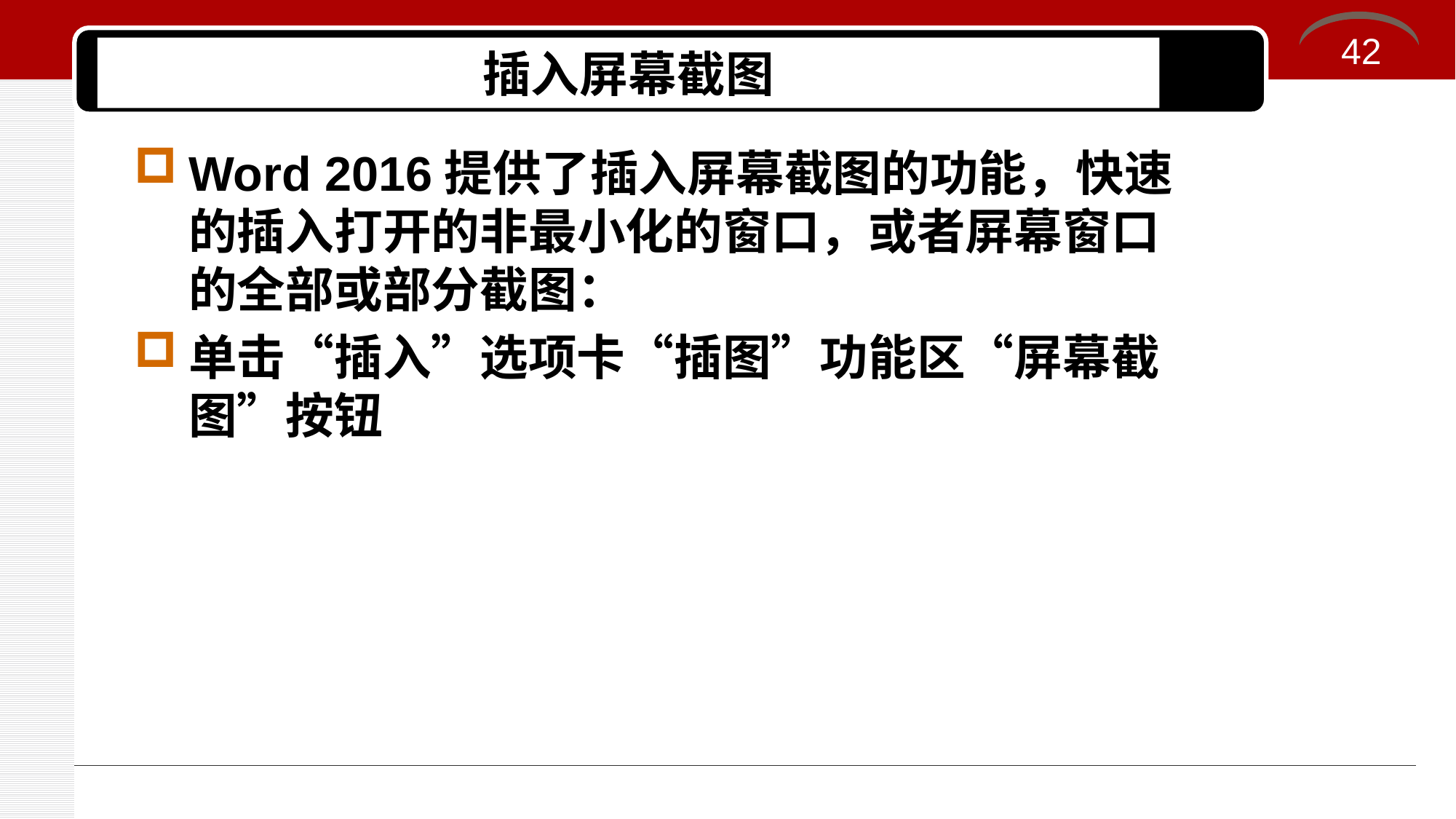

42
插入屏幕截图
Word 2016提供了插入屏幕截图的功能，快速的插入打开的非最小化的窗口，或者屏幕窗口的全部或部分截图：
单击“插入”选项卡“插图”功能区“屏幕截图”按钮